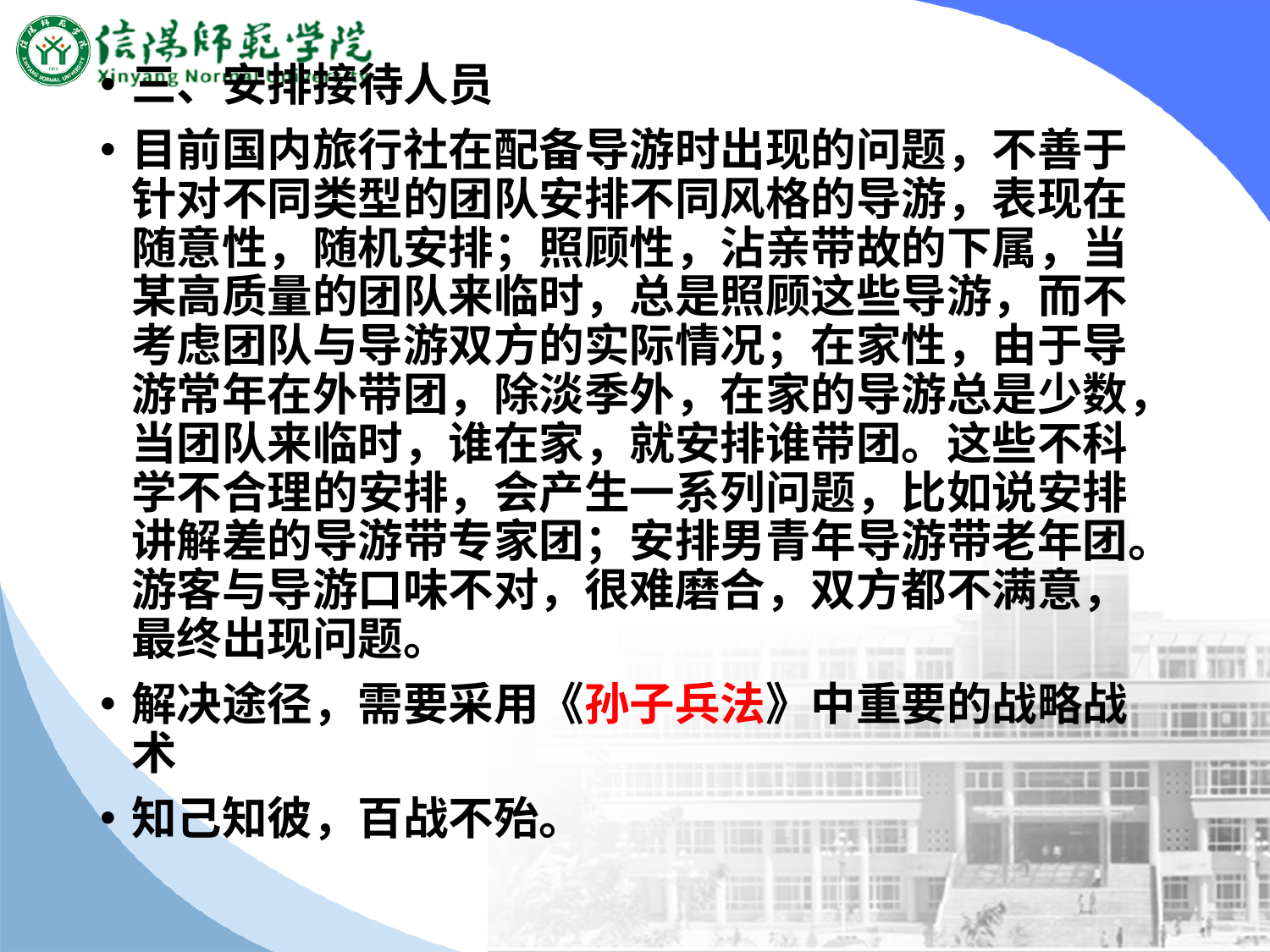

#
三、安排接待人员
目前国内旅行社在配备导游时出现的问题，不善于针对不同类型的团队安排不同风格的导游，表现在随意性，随机安排；照顾性，沾亲带故的下属，当某高质量的团队来临时，总是照顾这些导游，而不考虑团队与导游双方的实际情况；在家性，由于导游常年在外带团，除淡季外，在家的导游总是少数，当团队来临时，谁在家，就安排谁带团。这些不科学不合理的安排，会产生一系列问题，比如说安排讲解差的导游带专家团；安排男青年导游带老年团。游客与导游口味不对，很难磨合，双方都不满意，最终出现问题。
解决途径，需要采用《孙子兵法》中重要的战略战术
知己知彼，百战不殆。